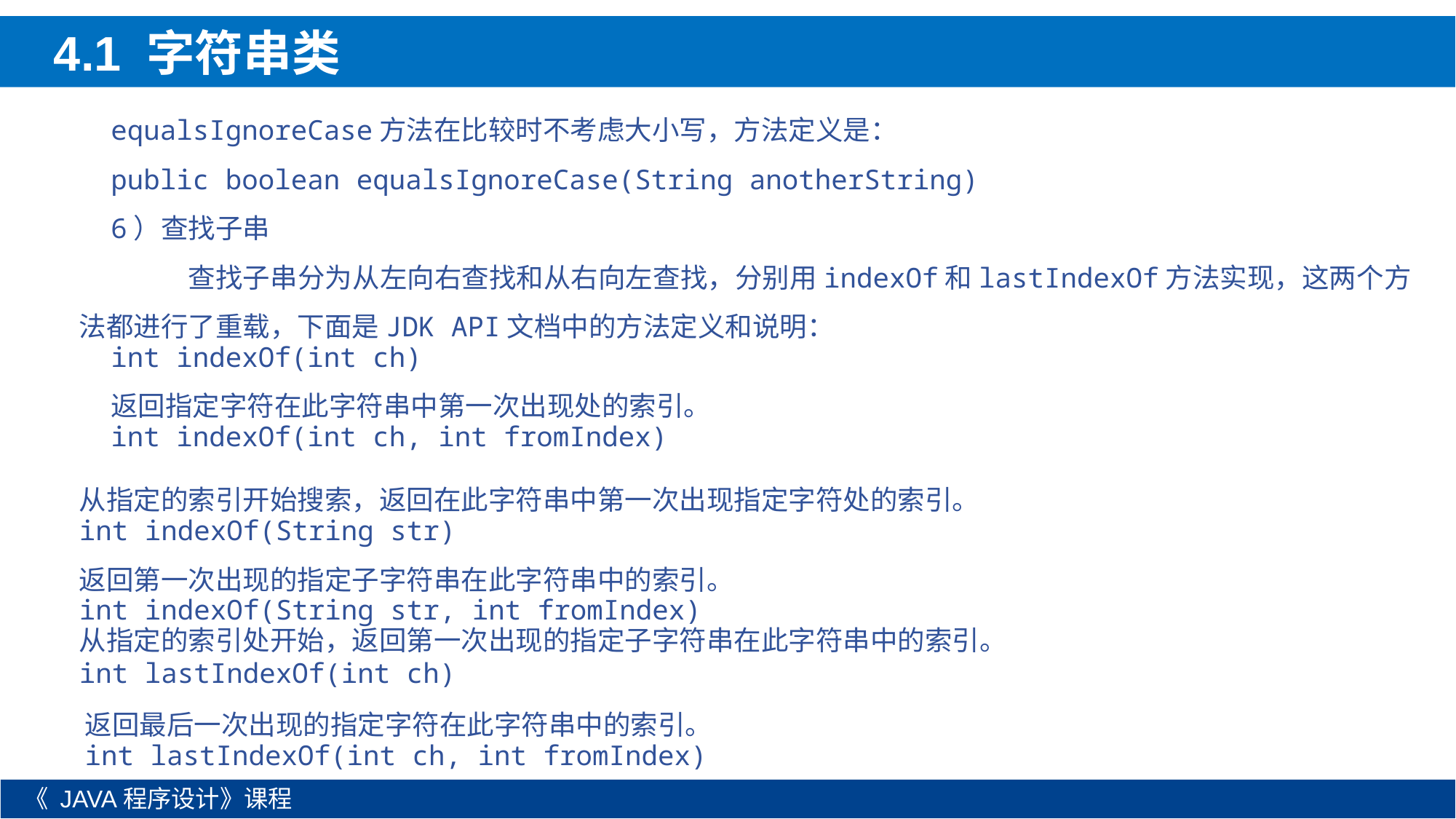

4.1 字符串类
equalsIgnoreCase方法在比较时不考虑大小写，方法定义是：
public boolean equalsIgnoreCase(String anotherString)
6）查找子串
	查找子串分为从左向右查找和从右向左查找，分别用indexOf和lastIndexOf方法实现，这两个方法都进行了重载，下面是JDK API文档中的方法定义和说明：
int indexOf(int ch)
返回指定字符在此字符串中第一次出现处的索引。
int indexOf(int ch, int fromIndex)

从指定的索引开始搜索，返回在此字符串中第一次出现指定字符处的索引。
int indexOf(String str)
返回第一次出现的指定子字符串在此字符串中的索引。
int indexOf(String str, int fromIndex)
从指定的索引处开始，返回第一次出现的指定子字符串在此字符串中的索引。
int lastIndexOf(int ch)
返回最后一次出现的指定字符在此字符串中的索引。
int lastIndexOf(int ch, int fromIndex)
《 JAVA程序设计》课程